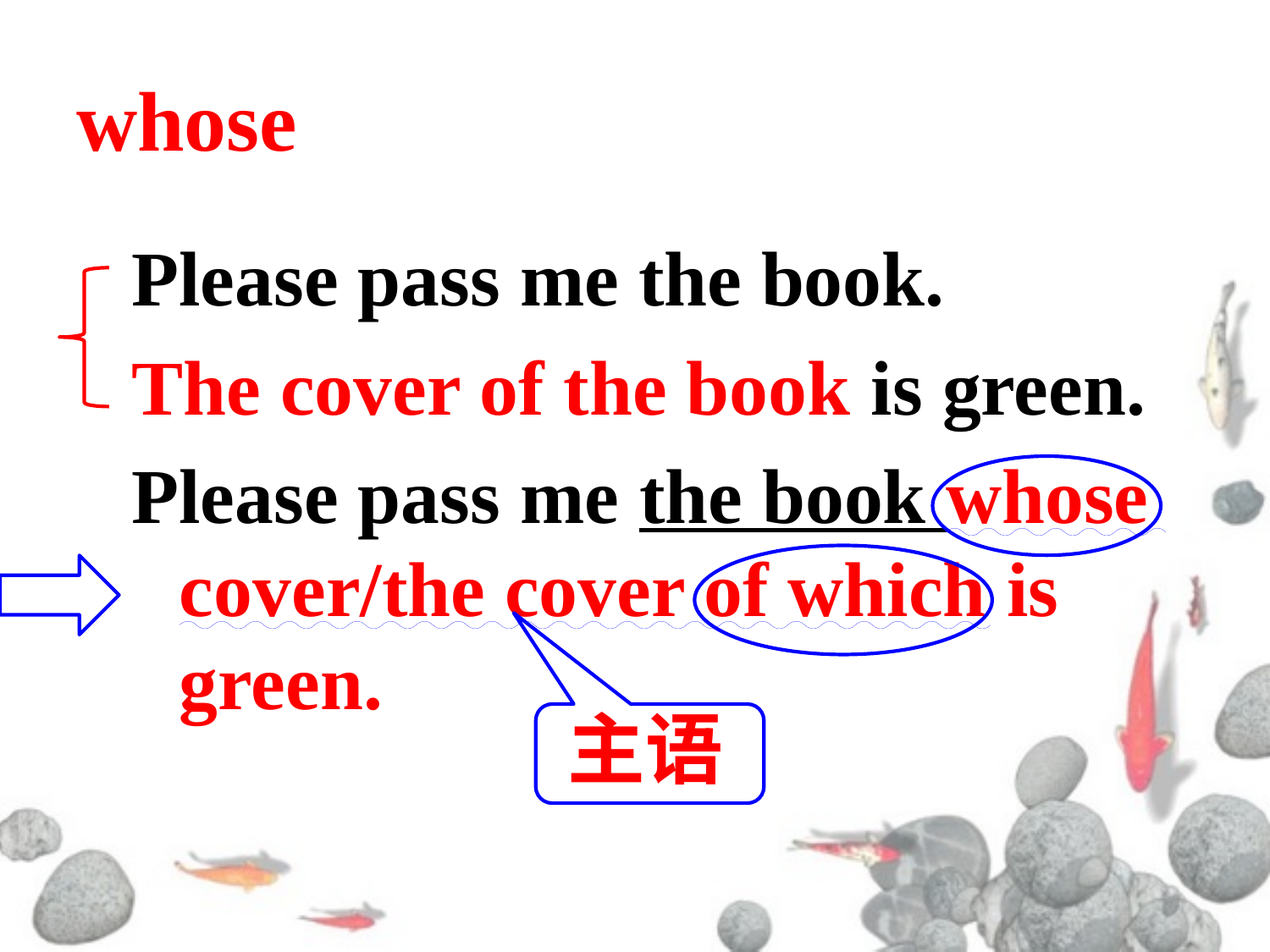

# whose
Please pass me the book.
The cover of the book is green.
Please pass me the book whose cover/the cover of which is green.

主语